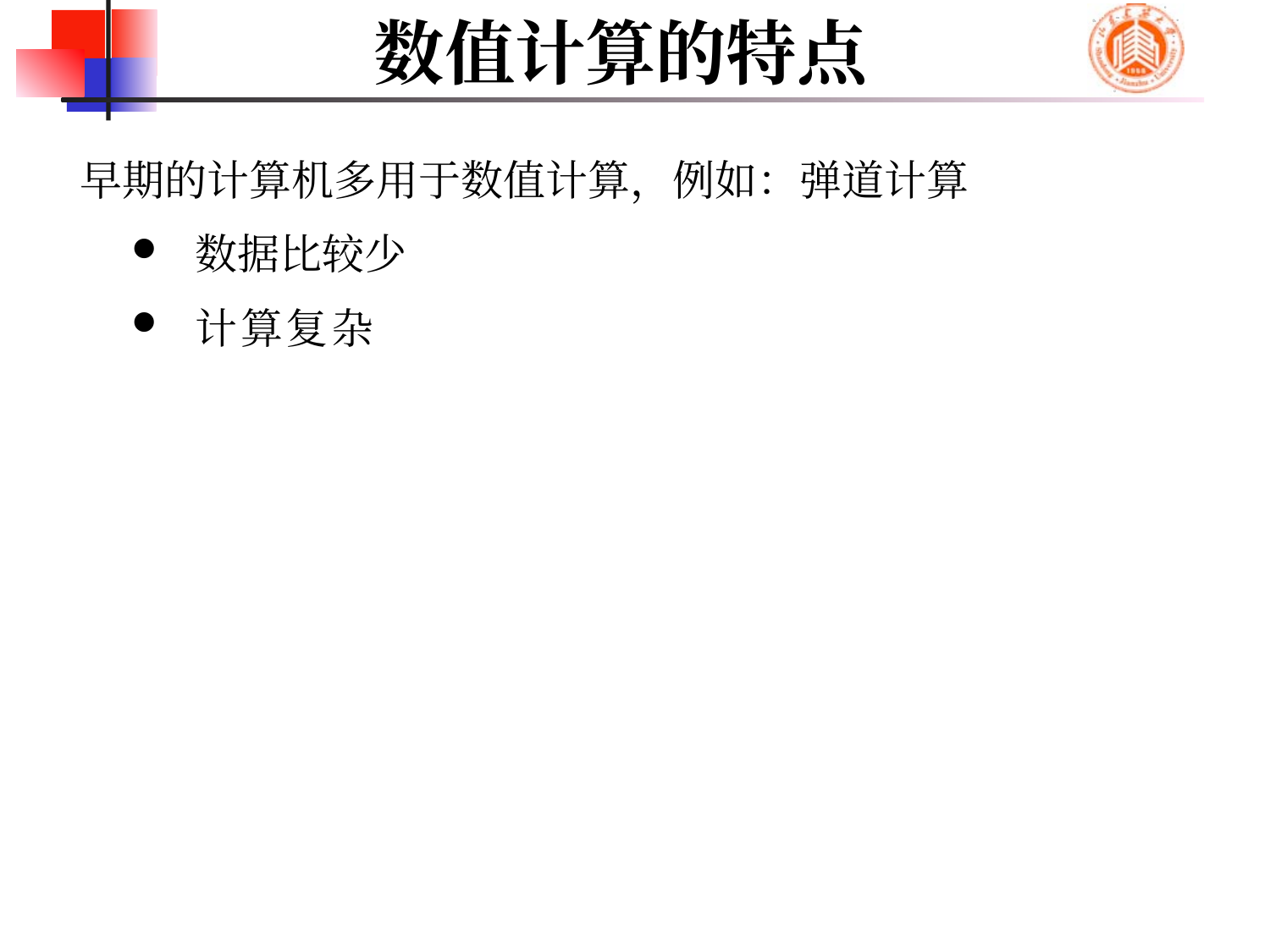

# 数值计算的特点
早期的计算机多用于数值计算，例如：弹道计算
数据比较少
计算复杂